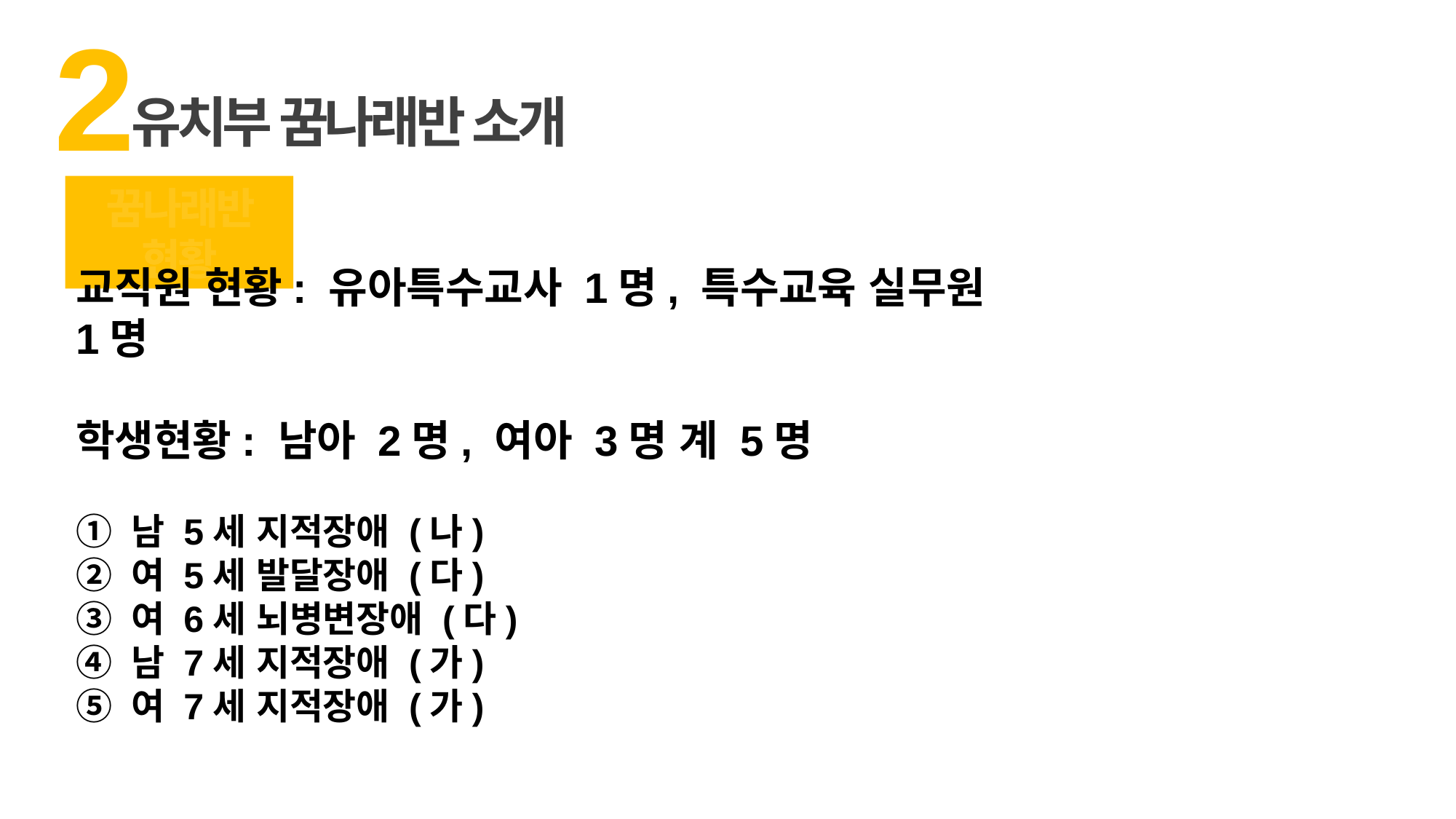

2
유치부 꿈나래반 소개
꿈나래반 현황
교직원 현황: 유아특수교사 1명, 특수교육 실무원 1명

학생현황: 남아 2명, 여아 3명 계 5명

① 남 5세 지적장애 (나)
② 여 5세 발달장애 (다)
③ 여 6세 뇌병변장애 (다)
④ 남 7세 지적장애 (가)
⑤ 여 7세 지적장애 (가)